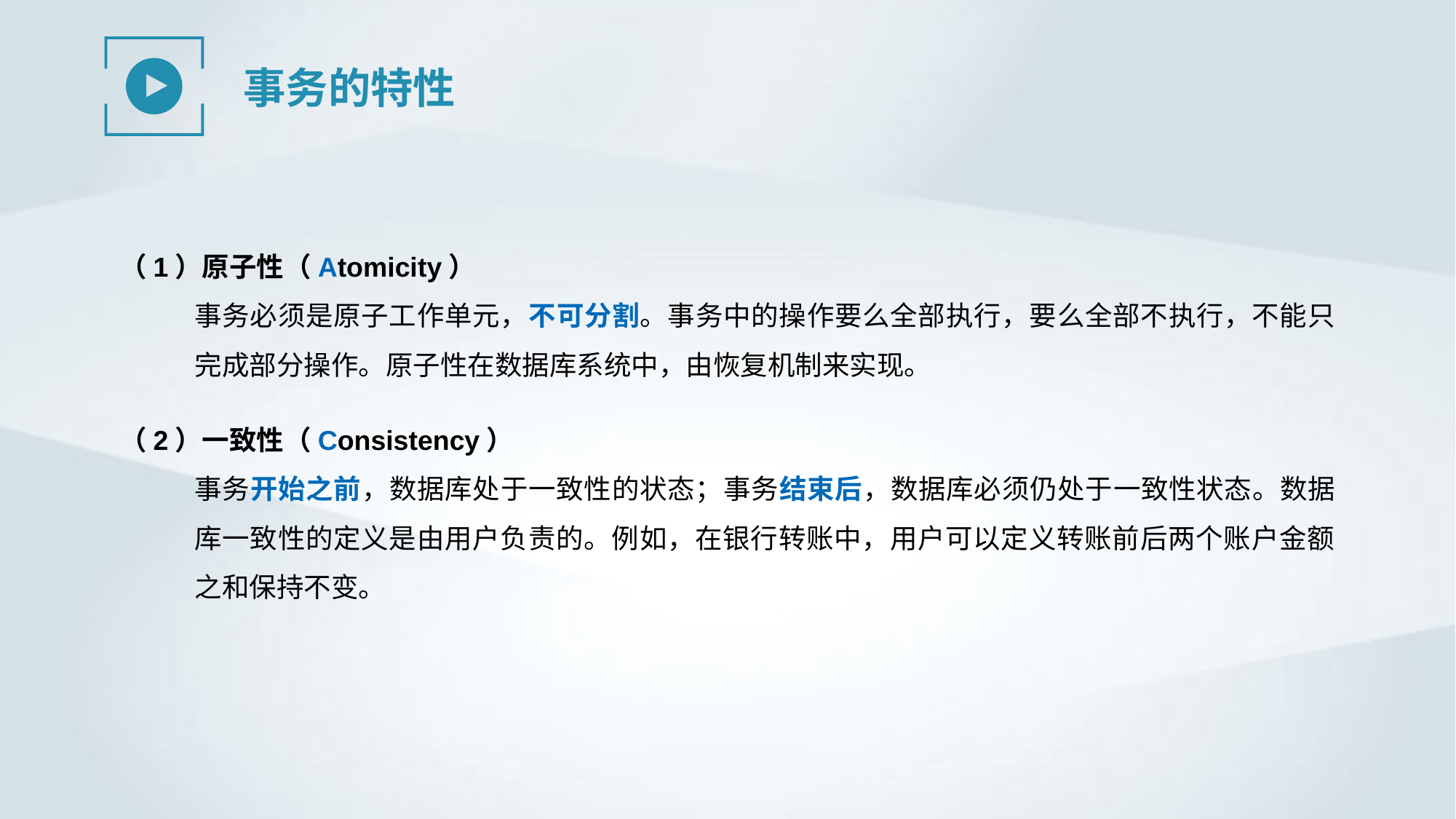

事务的特性
（1）原子性（Atomicity）
事务必须是原子工作单元，不可分割。事务中的操作要么全部执行，要么全部不执行，不能只完成部分操作。原子性在数据库系统中，由恢复机制来实现。
（2）一致性（Consistency）
事务开始之前，数据库处于一致性的状态；事务结束后，数据库必须仍处于一致性状态。数据库一致性的定义是由用户负责的。例如，在银行转账中，用户可以定义转账前后两个账户金额之和保持不变。